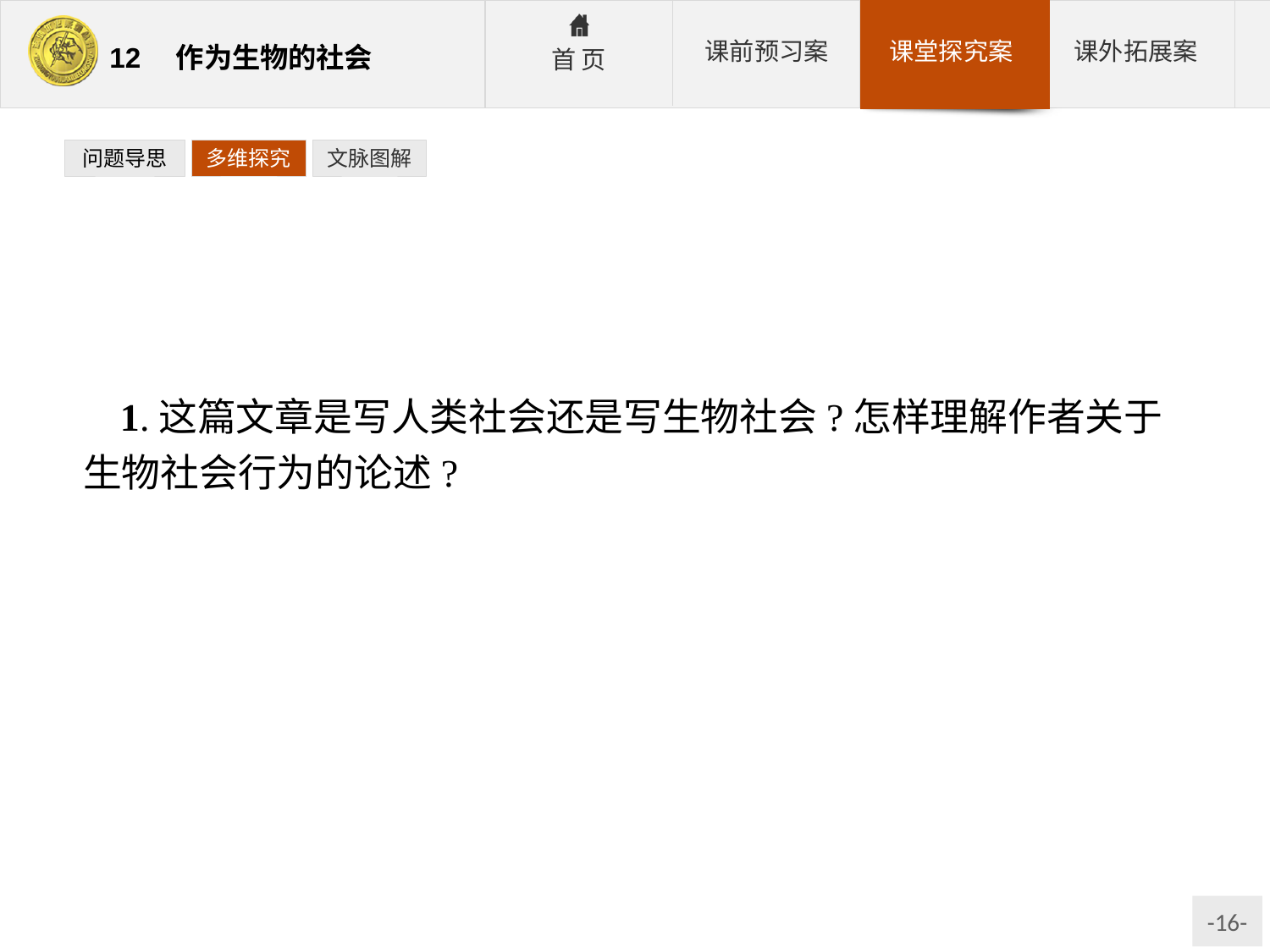

问题导思
多维探究
文脉图解
1.这篇文章是写人类社会还是写生物社会?怎样理解作者关于生物社会行为的论述?
提示:这篇文章表面上写的是生物的社会,实际上是通过生物社会反观人类社会,呼吁人类向生物社会一样,加强合作。